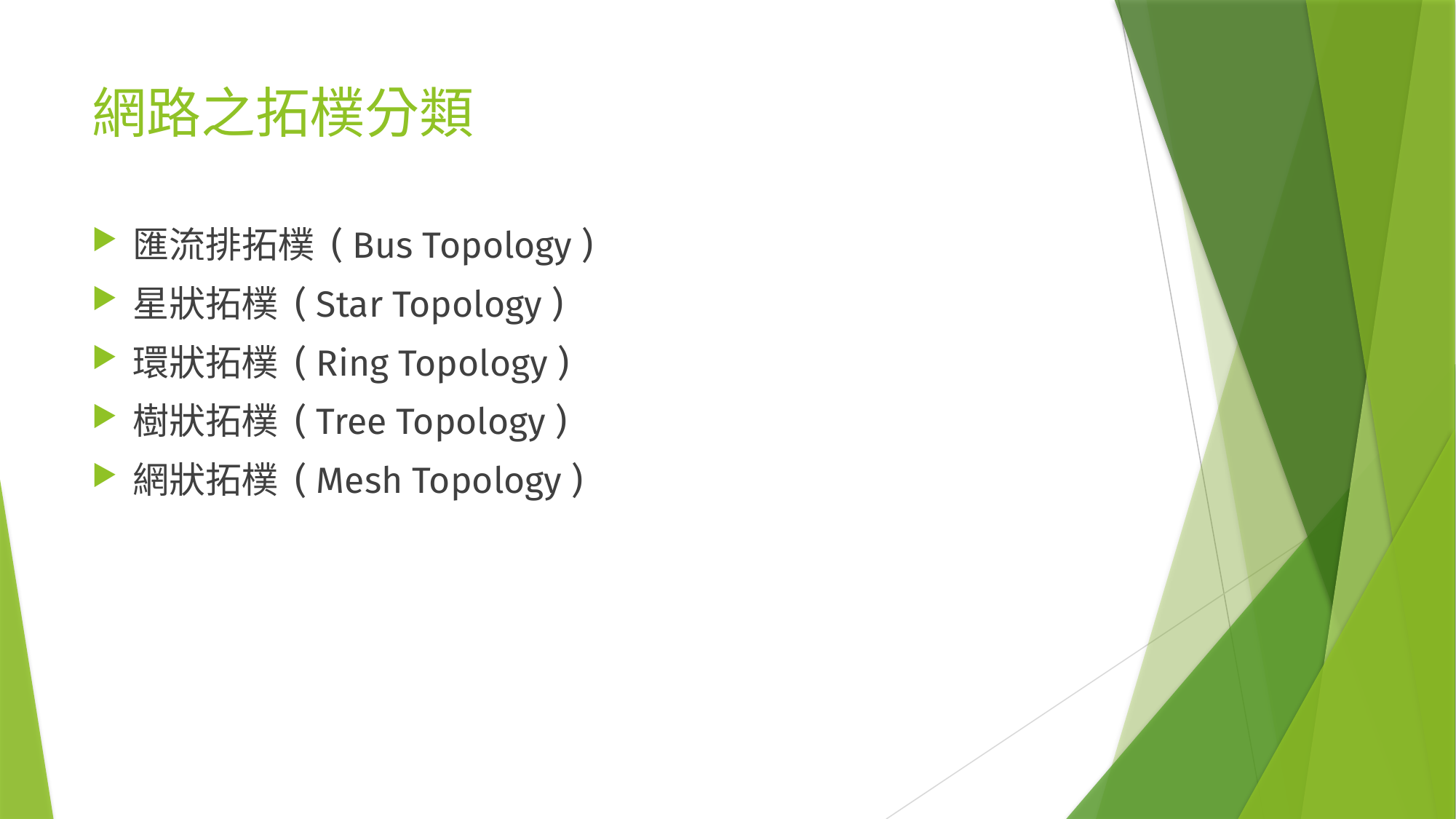

# 網路之拓樸分類
匯流排拓樸 ( Bus Topology )
星狀拓樸 ( Star Topology )
環狀拓樸 ( Ring Topology )
樹狀拓樸 ( Tree Topology )
網狀拓樸 ( Mesh Topology )